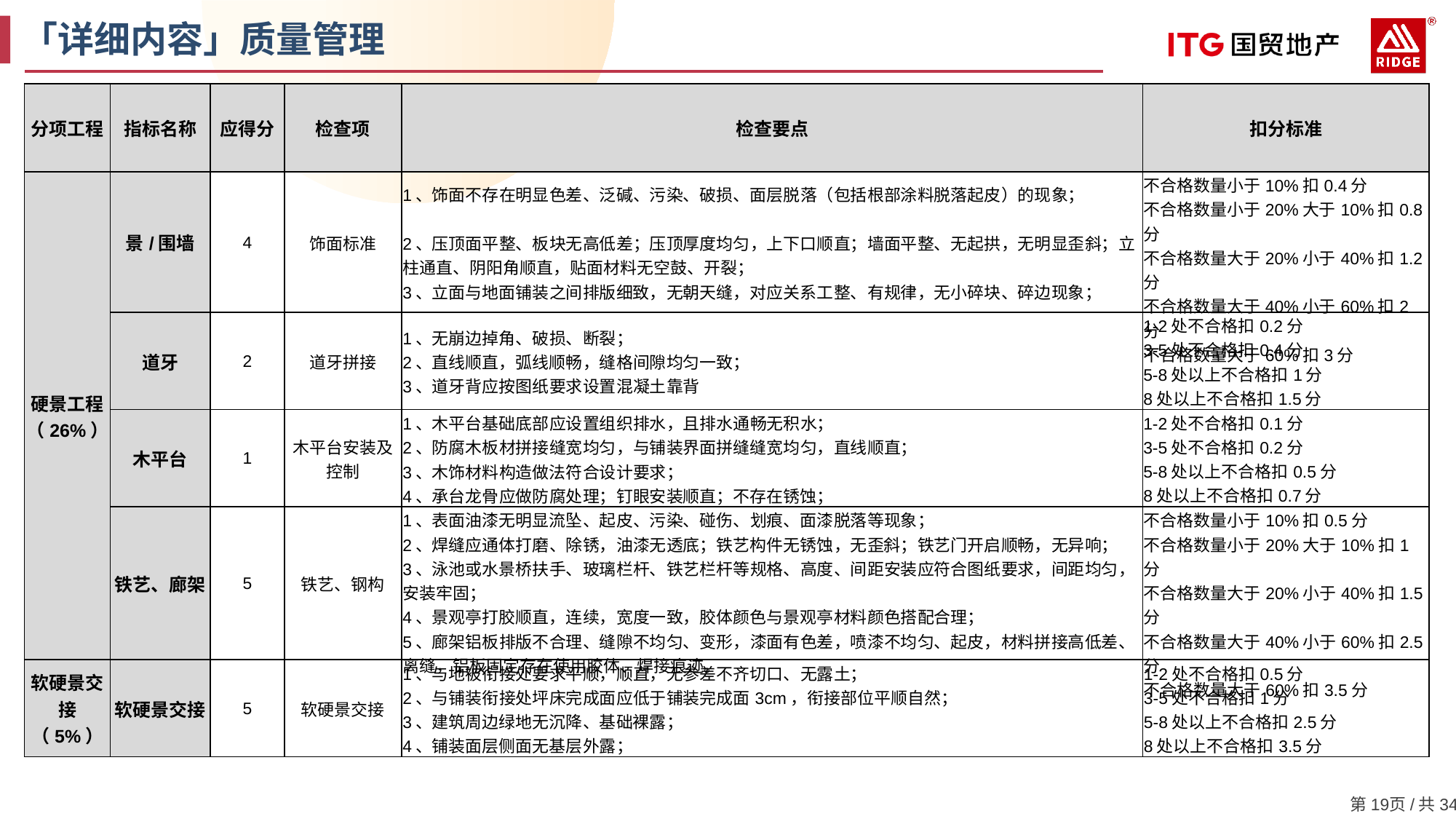

「详细内容」质量管理
| 分项工程 | 指标名称 | 应得分 | 检查项 | 检查要点 | 扣分标准 |
| --- | --- | --- | --- | --- | --- |
| 硬景工程（26%） | 景/围墙 | 4 | 饰面标准 | 1、饰面不存在明显色差、泛碱、污染、破损、面层脱落（包括根部涂料脱落起皮）的现象； 2、压顶面平整、板块无高低差；压顶厚度均匀，上下口顺直；墙面平整、无起拱，无明显歪斜；立柱通直、阴阳角顺直，贴面材料无空鼓、开裂； 3、立面与地面铺装之间排版细致，无朝天缝，对应关系工整、有规律，无小碎块、碎边现象； | 不合格数量小于10%扣0.4分 不合格数量小于20%大于10%扣0.8分 不合格数量大于20%小于40%扣1.2分 不合格数量大于40%小于60%扣2分 不合格数量大于60%扣3分 |
|  | 道牙 | 2 | 道牙拼接 | 1、无崩边掉角、破损、断裂； 2、直线顺直，弧线顺畅，缝格间隙均匀一致； 3、道牙背应按图纸要求设置混凝土靠背 | 1-2处不合格扣0.2分 3-5处不合格扣0.4分 5-8处以上不合格扣1分 8处以上不合格扣1.5分 |
|  | 木平台 | 1 | 木平台安装及控制 | 1、木平台基础底部应设置组织排水，且排水通畅无积水； 2、防腐木板材拼接缝宽均匀，与铺装界面拼缝缝宽均匀，直线顺直； 3、木饰材料构造做法符合设计要求； 4、承台龙骨应做防腐处理；钉眼安装顺直；不存在锈蚀； | 1-2处不合格扣0.1分 3-5处不合格扣0.2分 5-8处以上不合格扣0.5分 8处以上不合格扣0.7分 |
|  | 铁艺、廊架 | 5 | 铁艺、钢构 | 1、表面油漆无明显流坠、起皮、污染、碰伤、划痕、面漆脱落等现象； 2、焊缝应通体打磨、除锈，油漆无透底；铁艺构件无锈蚀，无歪斜；铁艺门开启顺畅，无异响； 3、泳池或水景桥扶手、玻璃栏杆、铁艺栏杆等规格、高度、间距安装应符合图纸要求，间距均匀，安装牢固； 4、景观亭打胶顺直，连续，宽度一致，胶体颜色与景观亭材料颜色搭配合理； 5、廊架铝板排版不合理、缝隙不均匀、变形，漆面有色差，喷漆不均匀、起皮，材料拼接高低差、离缝，铝板固定存在使用胶体、焊接痕迹。 | 不合格数量小于10%扣0.5分 不合格数量小于20%大于10%扣1分 不合格数量大于20%小于40%扣1.5分 不合格数量大于40%小于60%扣2.5分 不合格数量大于60%扣3.5分 |
| 软硬景交接（5%） | 软硬景交接 | 5 | 软硬景交接 | 1、与地被衔接处要求平顺，顺直，无参差不齐切口、无露土； 2、与铺装衔接处坪床完成面应低于铺装完成面3cm，衔接部位平顺自然； 3、建筑周边绿地无沉降、基础裸露； 4、铺装面层侧面无基层外露； | 1-2处不合格扣0.5分 3-5处不合格扣1分 5-8处以上不合格扣2.5分 8处以上不合格扣3.5分 |